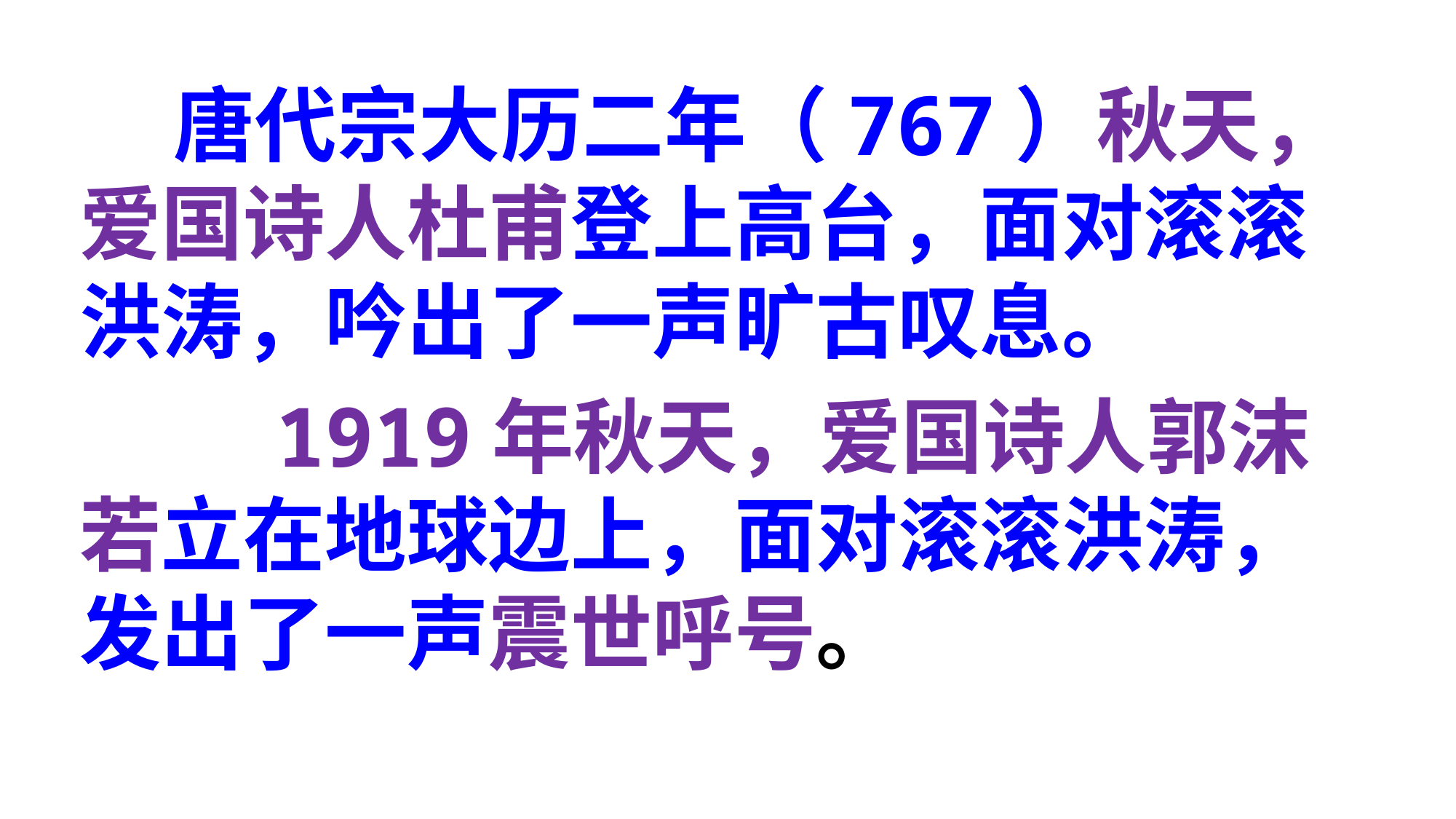

唐代宗大历二年（767）秋天，爱国诗人杜甫登上高台，面对滚滚洪涛，吟出了一声旷古叹息。
    1919年秋天，爱国诗人郭沫若立在地球边上，面对滚滚洪涛，发出了一声震世呼号。
1